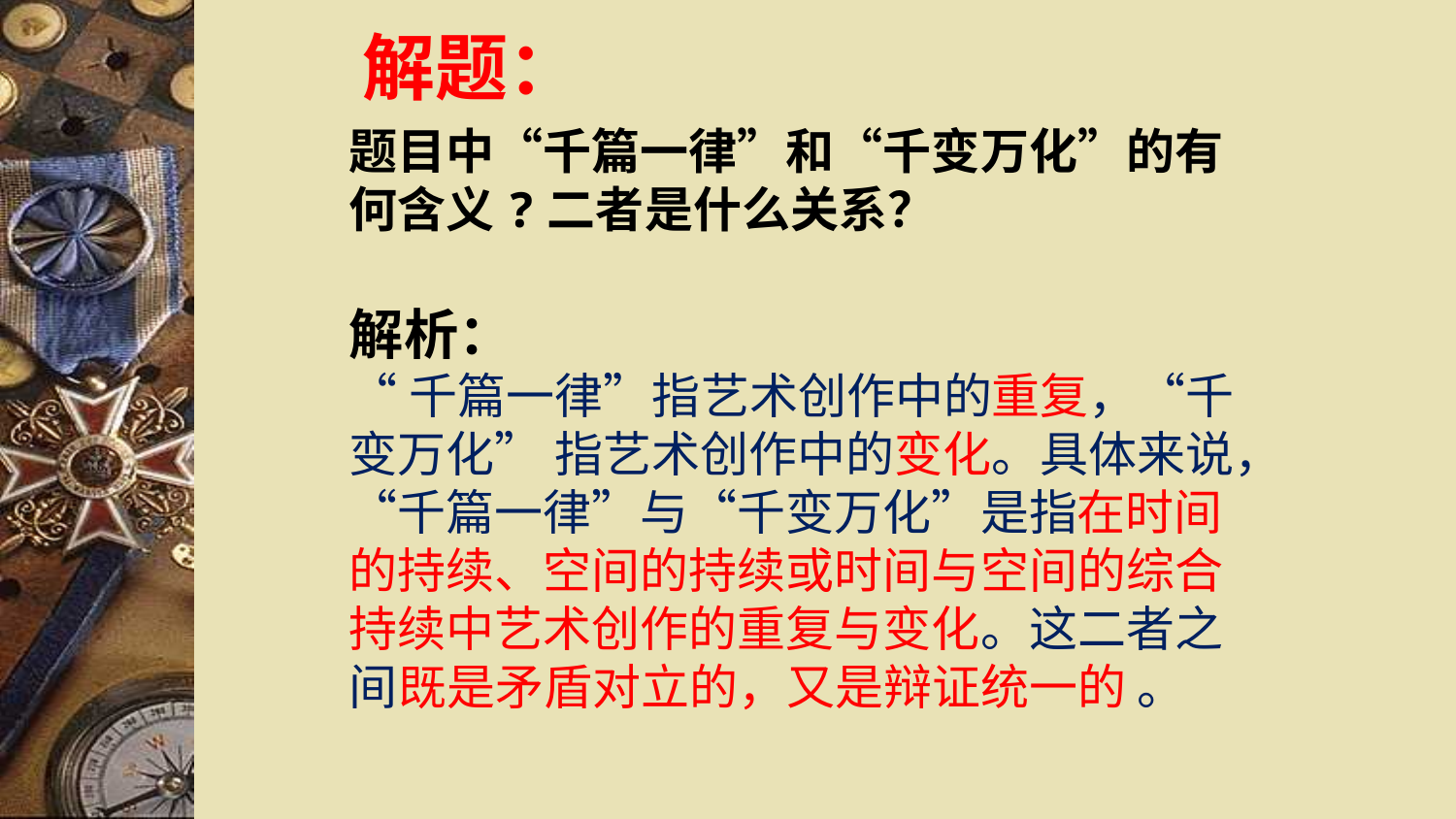

解题：
题目中“千篇一律”和“千变万化”的有何含义?二者是什么关系？
解析：
“千篇一律”指艺术创作中的重复，“千变万化” 指艺术创作中的变化。具体来说，“千篇一律”与“千变万化”是指在时间的持续、空间的持续或时间与空间的综合持续中艺术创作的重复与变化。这二者之间既是矛盾对立的，又是辩证统一的 。